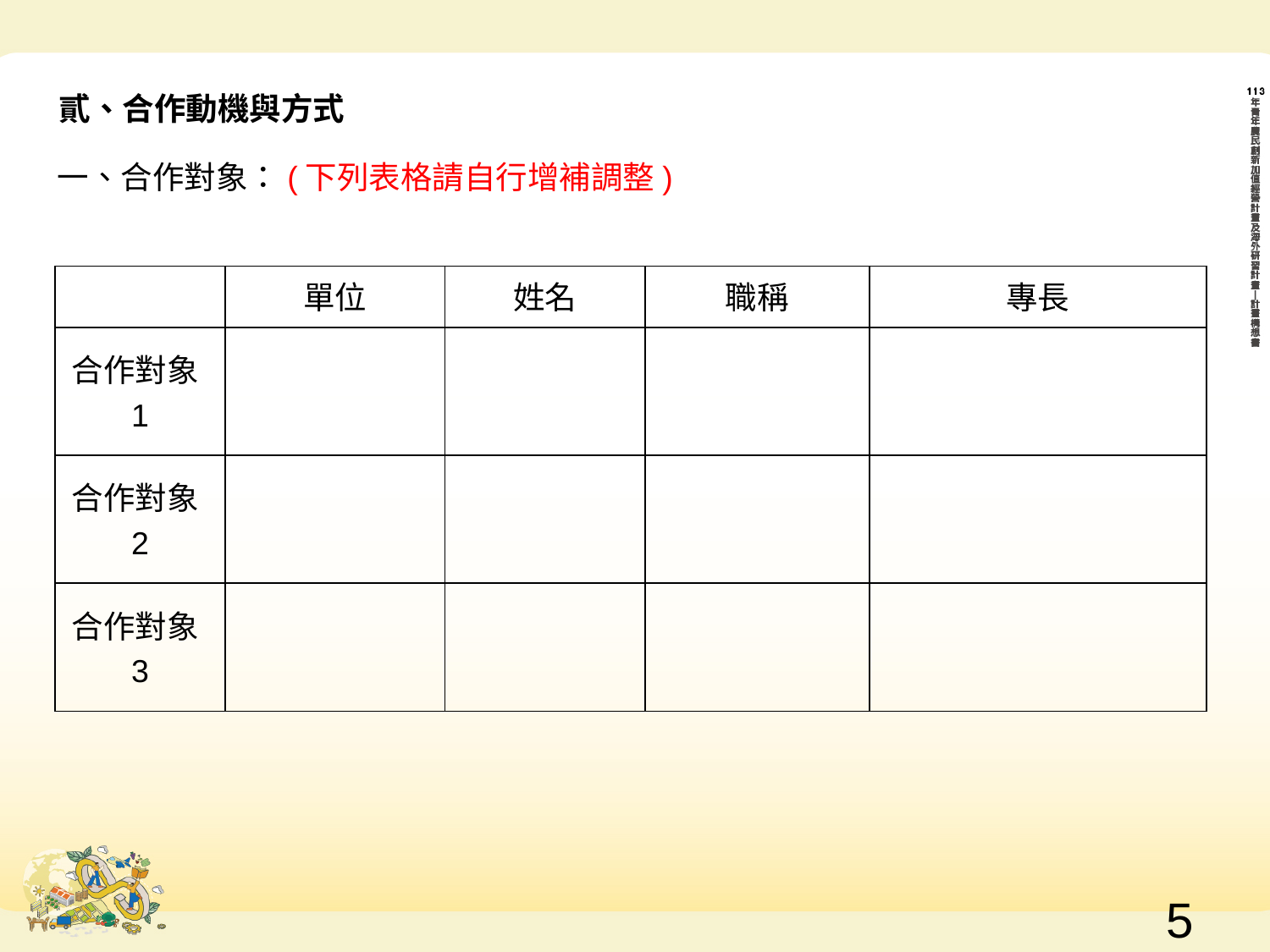

貳、合作動機與方式
一、合作對象：(下列表格請自行增補調整)
|  | 單位 | 姓名 | 職稱 | 專長 |
| --- | --- | --- | --- | --- |
| 合作對象1 |  |  |  |  |
| 合作對象2 |  |  |  |  |
| 合作對象3 |  |  |  |  |
5